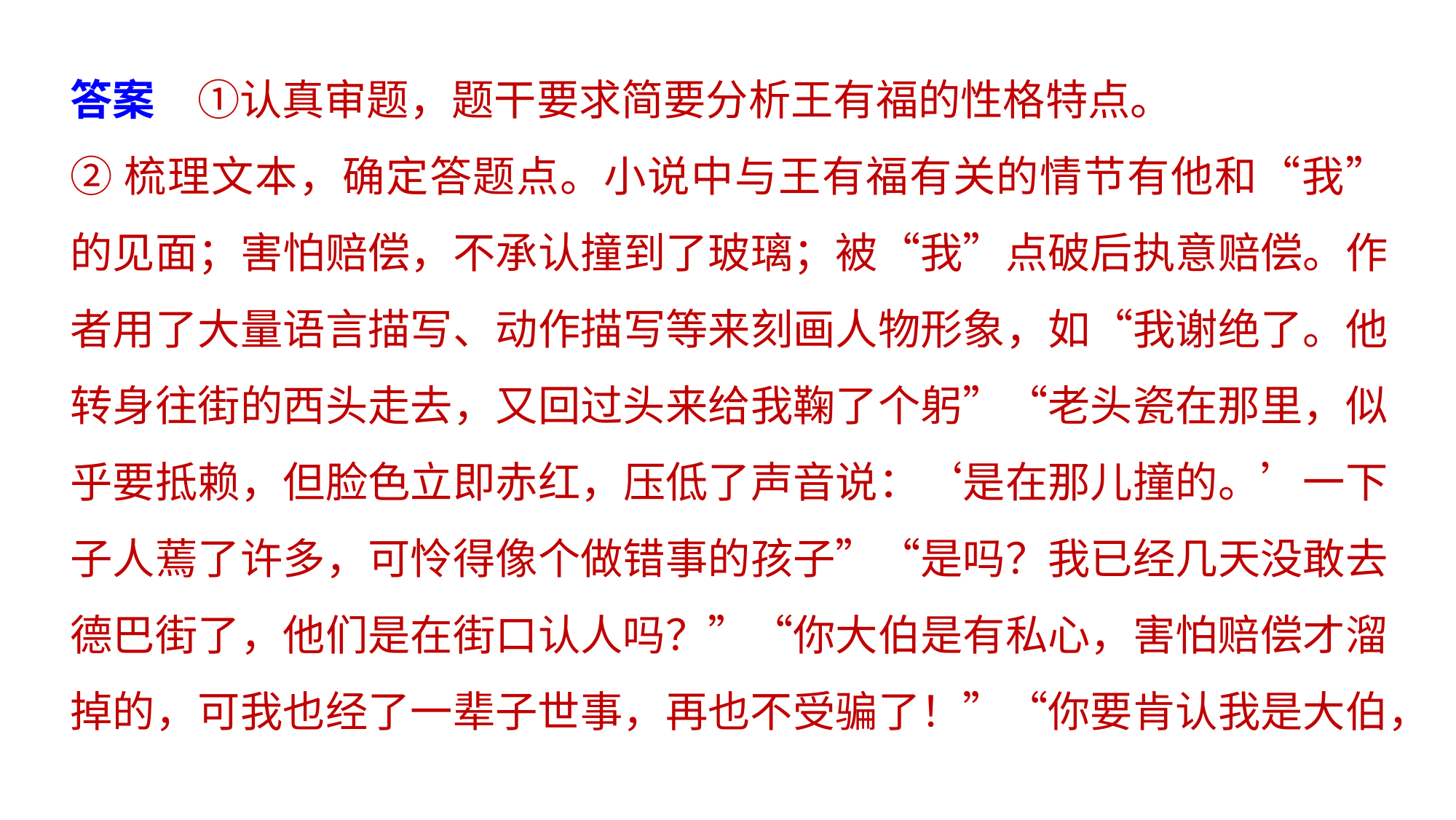

答案　①认真审题，题干要求简要分析王有福的性格特点。
②梳理文本，确定答题点。小说中与王有福有关的情节有他和“我”的见面；害怕赔偿，不承认撞到了玻璃；被“我”点破后执意赔偿。作者用了大量语言描写、动作描写等来刻画人物形象，如“我谢绝了。他转身往街的西头走去，又回过头来给我鞠了个躬”“老头瓷在那里，似乎要抵赖，但脸色立即赤红，压低了声音说：‘是在那儿撞的。’一下子人蔫了许多，可怜得像个做错事的孩子”“是吗？我已经几天没敢去德巴街了，他们是在街口认人吗？”“你大伯是有私心，害怕赔偿才溜掉的，可我也经了一辈子世事，再也不受骗了！”“你要肯认我是大伯，